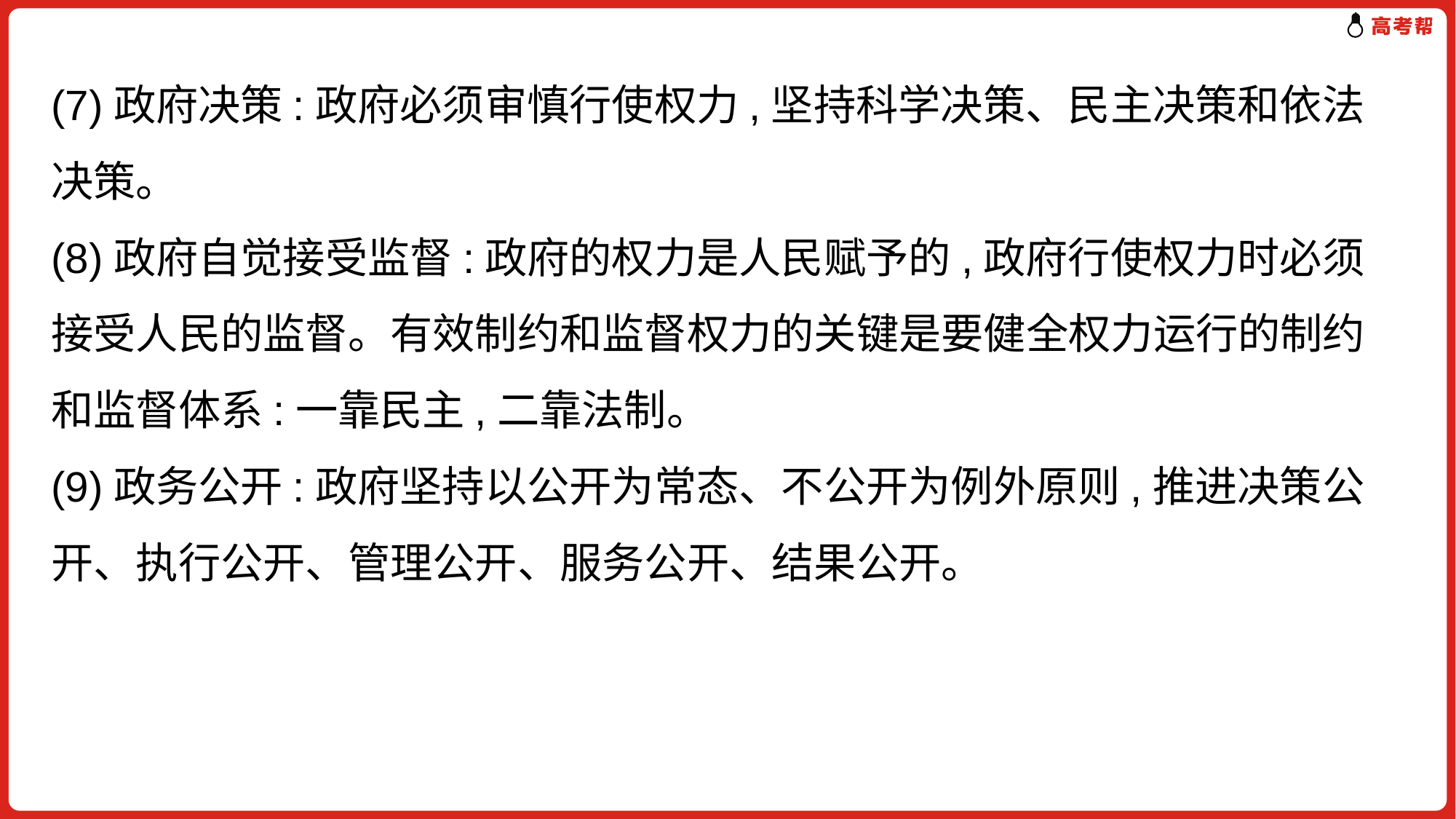

# (7)政府决策:政府必须审慎行使权力,坚持科学决策、民主决策和依法决策。 (8)政府自觉接受监督:政府的权力是人民赋予的,政府行使权力时必须接受人民的监督。有效制约和监督权力的关键是要健全权力运行的制约和监督体系:一靠民主,二靠法制。 (9)政务公开:政府坚持以公开为常态、不公开为例外原则,推进决策公开、执行公开、管理公开、服务公开、结果公开。